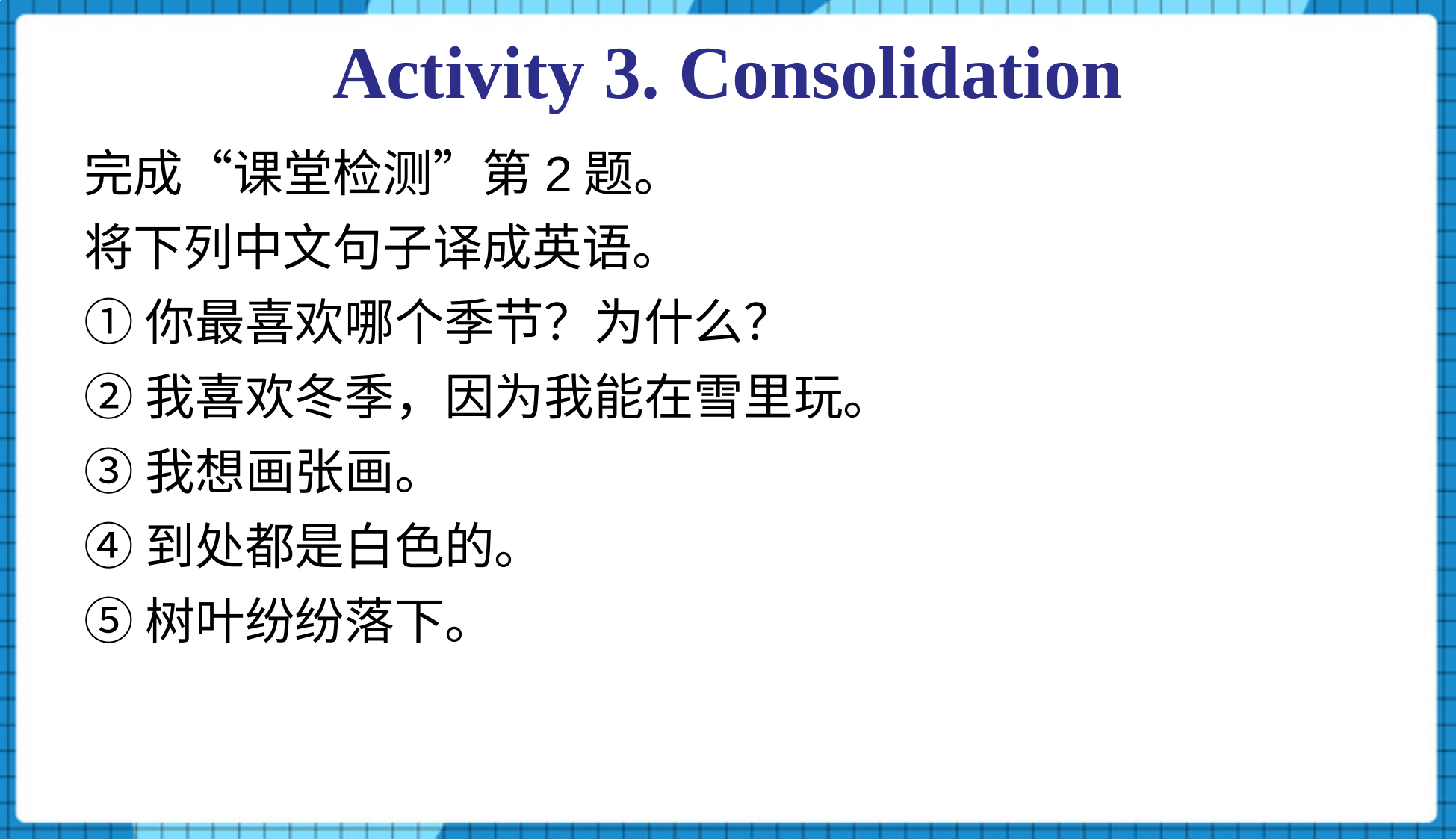

Activity 3. Consolidation
完成“课堂检测”第2题。
将下列中文句子译成英语。
①你最喜欢哪个季节？为什么？
②我喜欢冬季，因为我能在雪里玩。
③我想画张画。
④到处都是白色的。
⑤树叶纷纷落下。